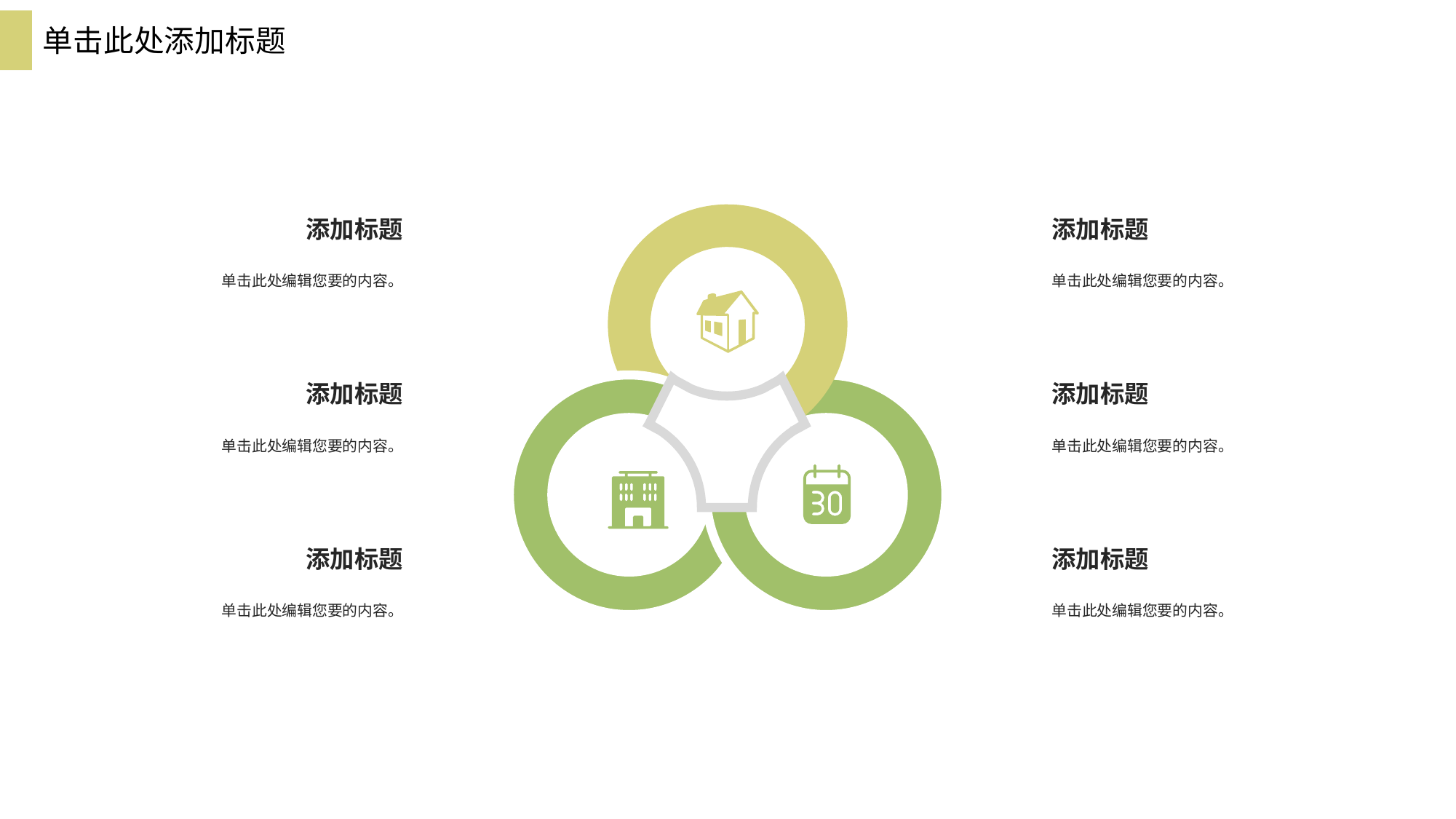

单击此处添加标题

添加标题
单击此处编辑您要的内容。
添加标题
单击此处编辑您要的内容。
添加标题
单击此处编辑您要的内容。
添加标题
单击此处编辑您要的内容。
添加标题
单击此处编辑您要的内容。
添加标题
单击此处编辑您要的内容。